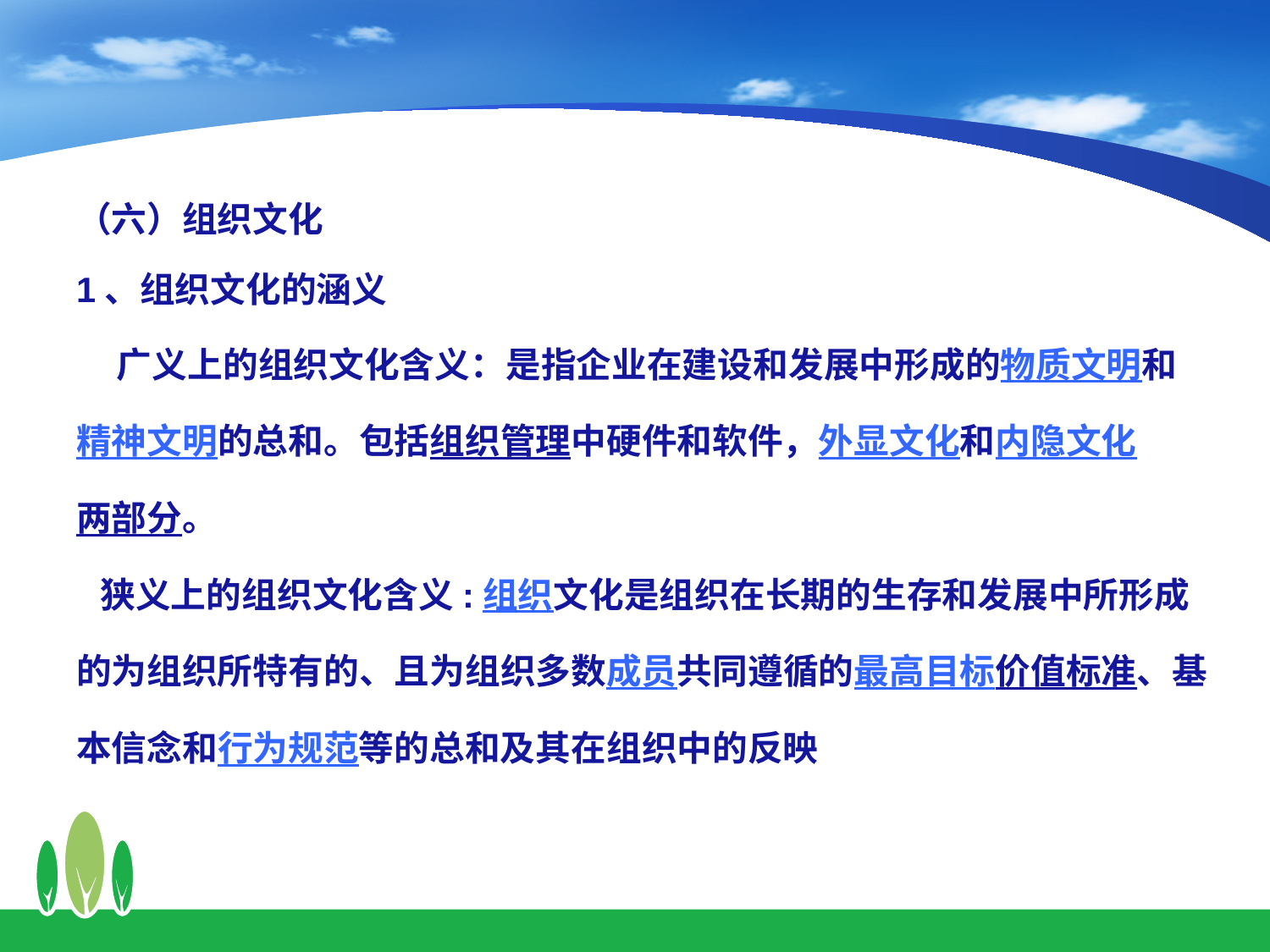

（六）组织文化
1、组织文化的涵义
    广义上的组织文化含义：是指企业在建设和发展中形成的物质文明和精神文明的总和。包括组织管理中硬件和软件，外显文化和内隐文化两部分。
   狭义上的组织文化含义:组织文化是组织在长期的生存和发展中所形成的为组织所特有的、且为组织多数成员共同遵循的最高目标价值标准、基本信念和行为规范等的总和及其在组织中的反映